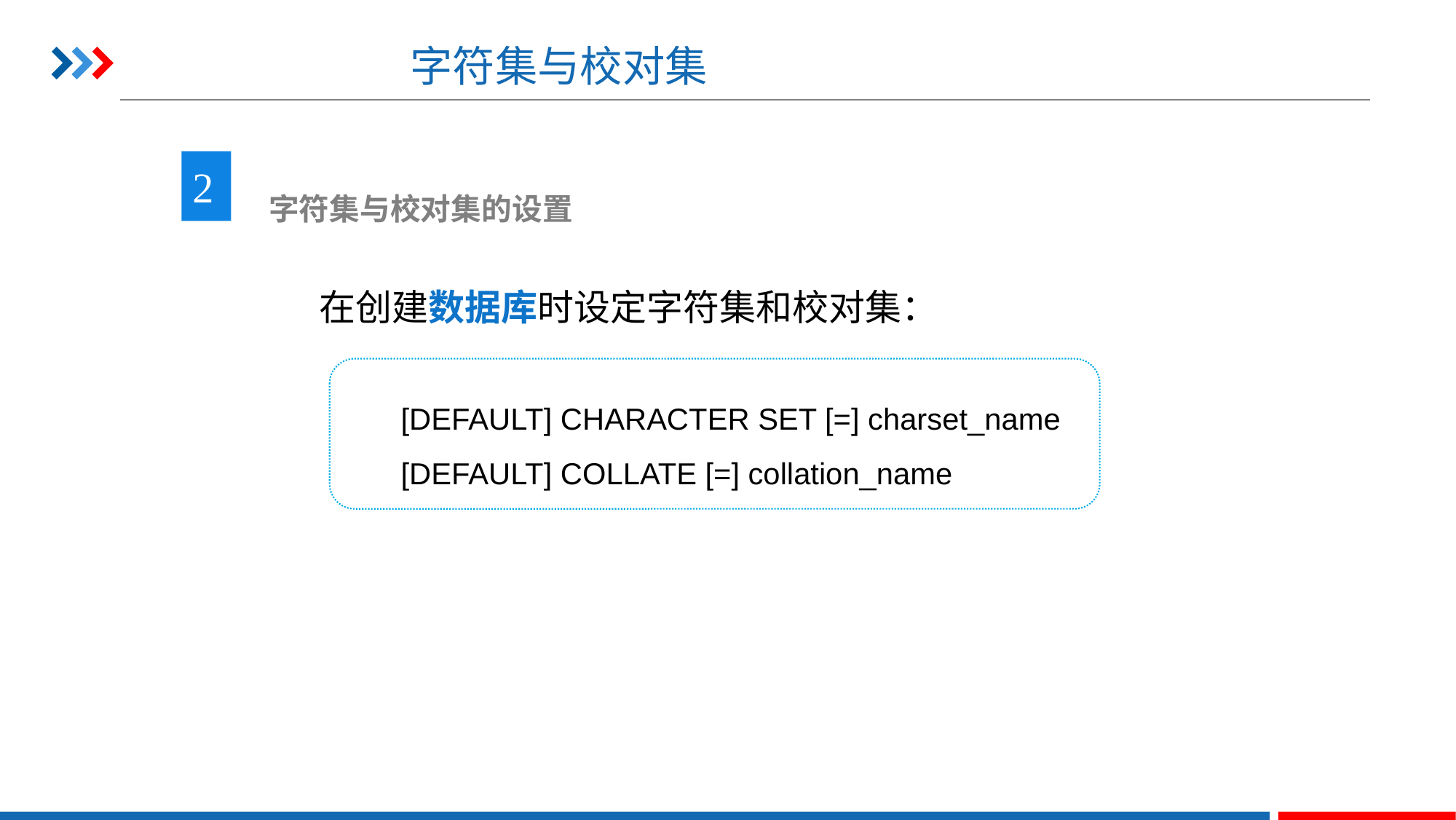

# 字符集与校对集

2
  字符集与校对集的设置
在创建数据库时设定字符集和校对集：

[DEFAULT] CHARACTER SET [=] charset_name
[DEFAULT] COLLATE [=] collation_name